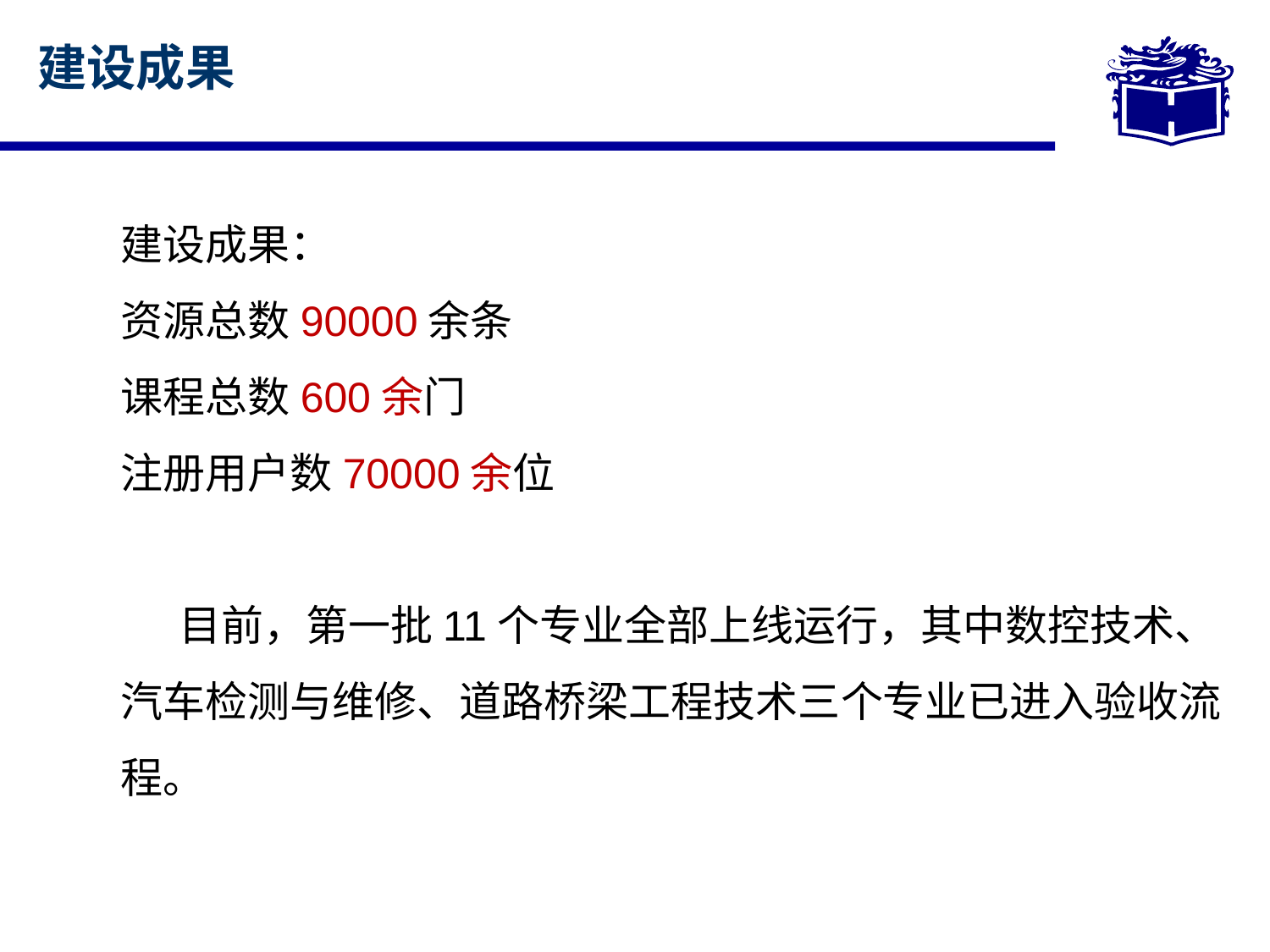

# 建设成果
建设成果：
资源总数90000余条
课程总数600余门
注册用户数70000余位

     目前，第一批11个专业全部上线运行，其中数控技术、汽车检测与维修、道路桥梁工程技术三个专业已进入验收流程。